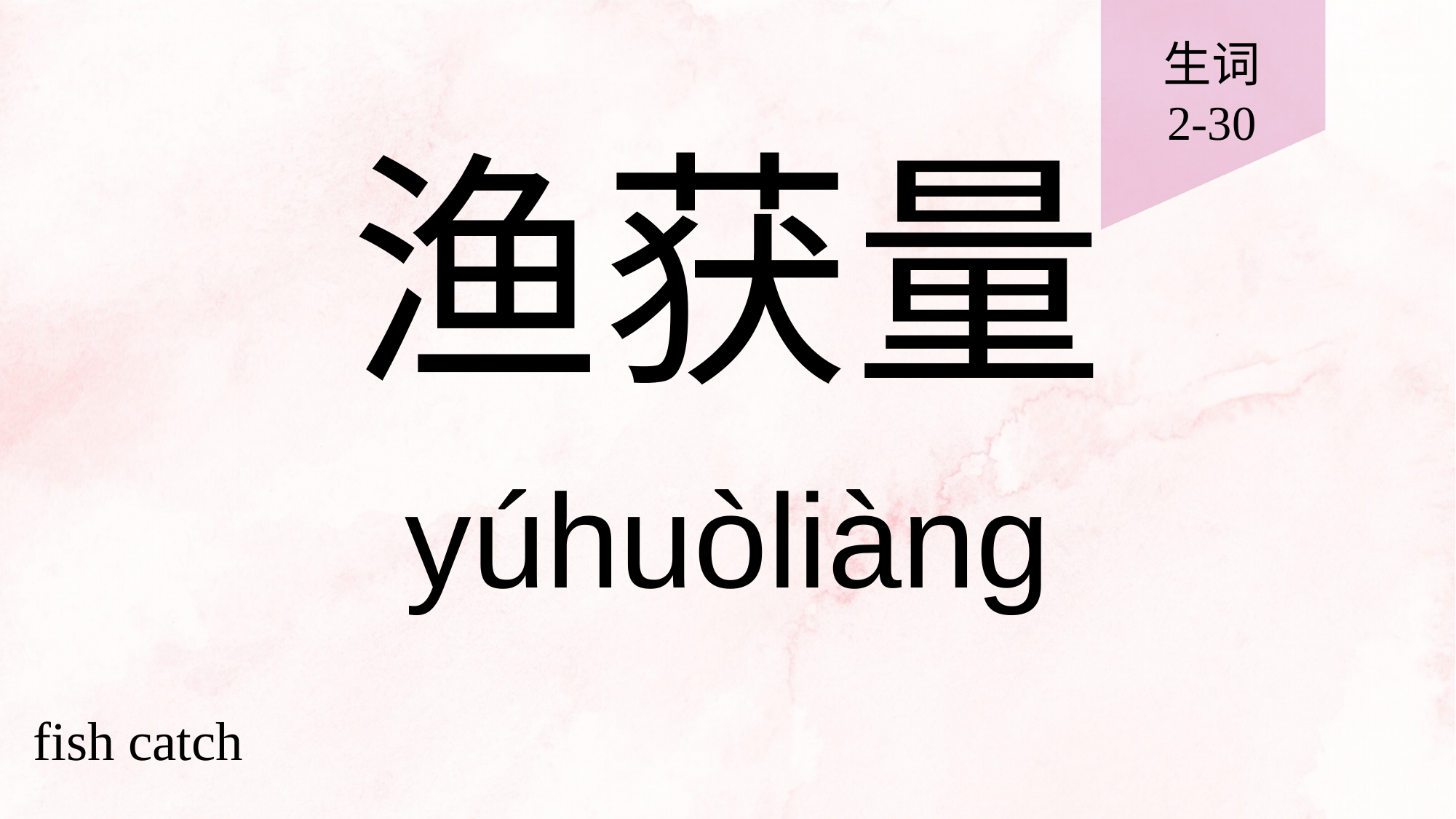

生词
2-30
# 渔获量
yúhuòliàng
fish catch